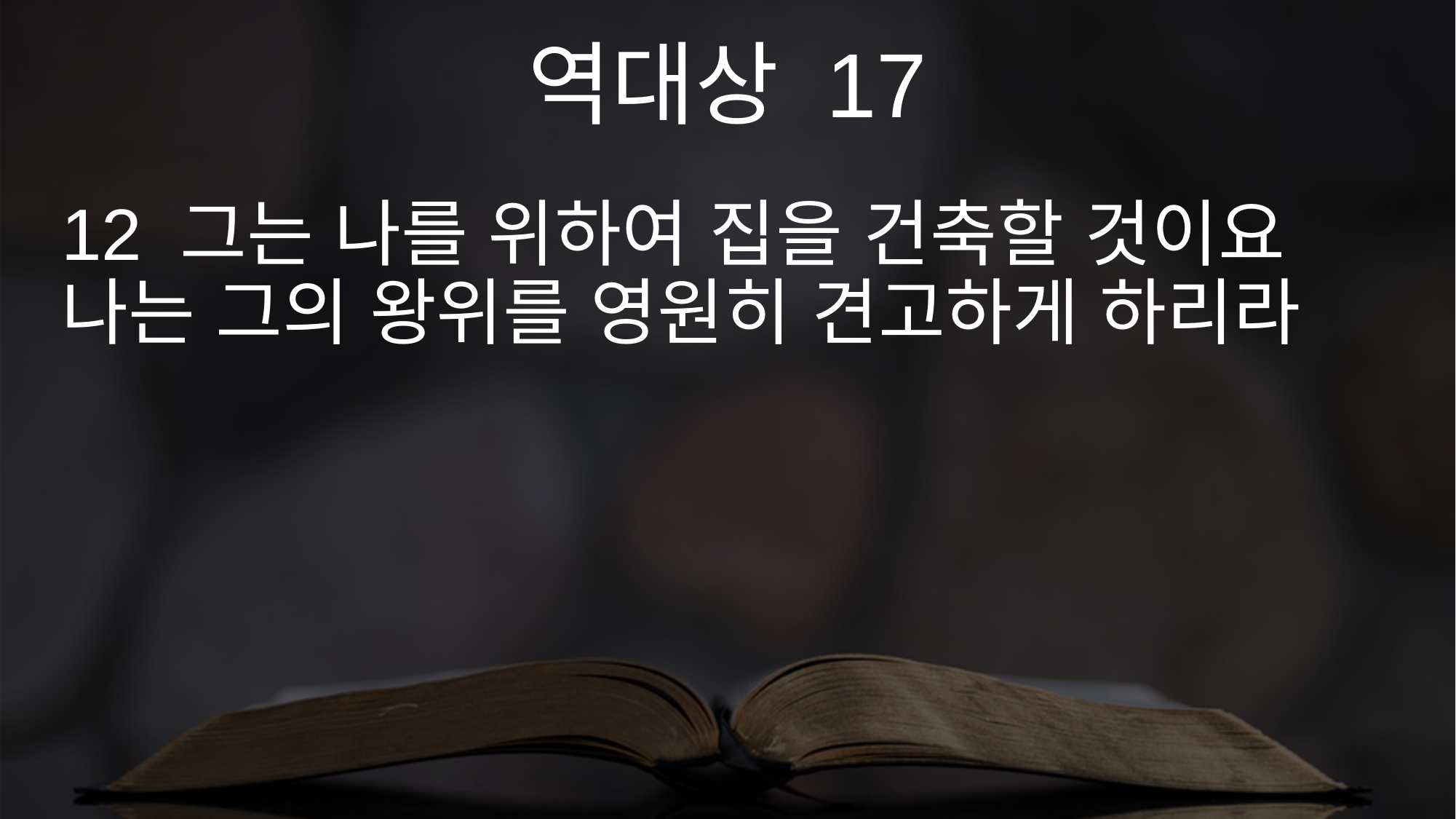

역대상 17
12 그는 나를 위하여 집을 건축할 것이요 나는 그의 왕위를 영원히 견고하게 하리라